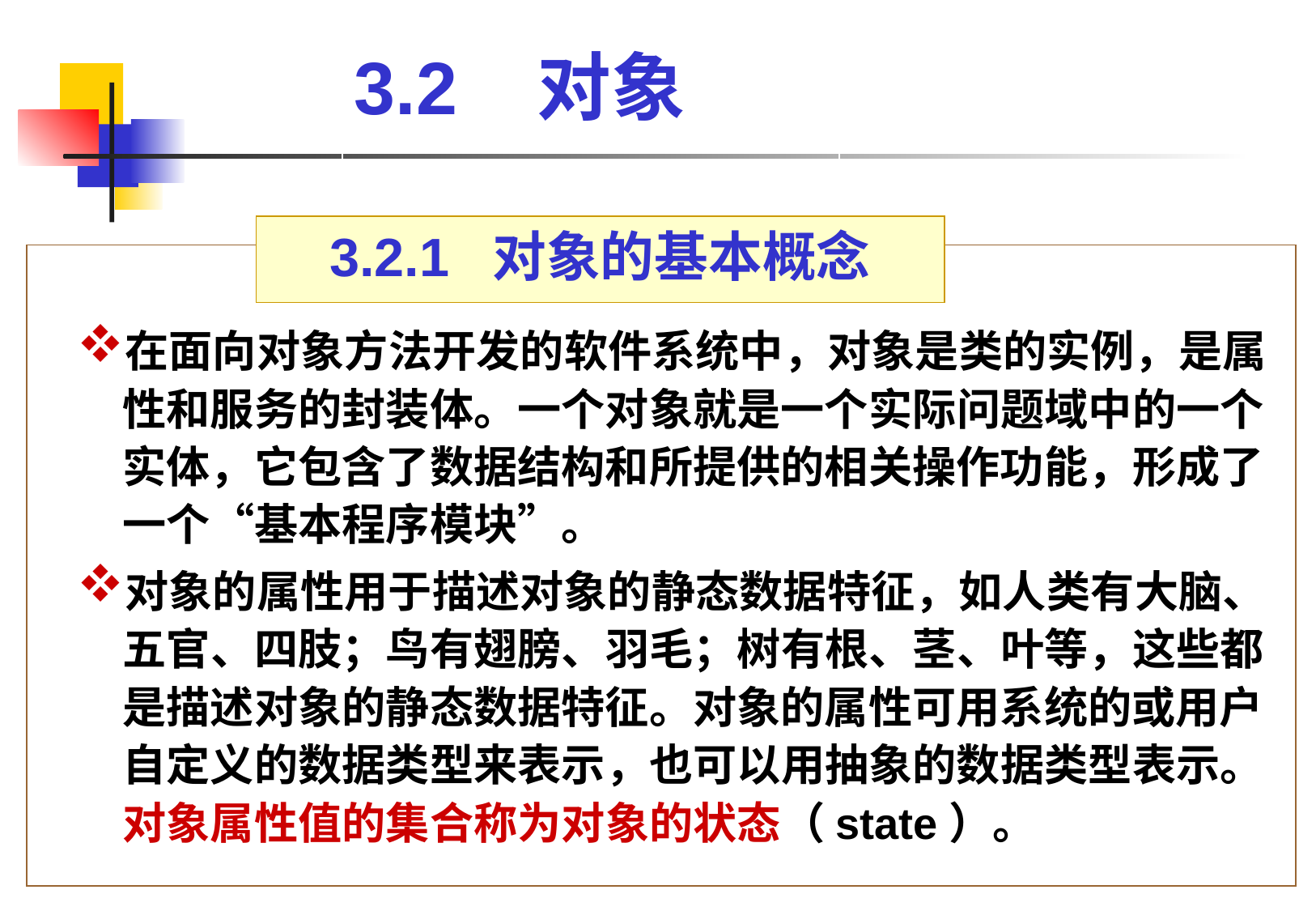

# 3.2   对象
3.2.1  对象的基本概念

在面向对象方法开发的软件系统中，对象是类的实例，是属性和服务的封装体。一个对象就是一个实际问题域中的一个实体，它包含了数据结构和所提供的相关操作功能，形成了一个“基本程序模块”。
对象的属性用于描述对象的静态数据特征，如人类有大脑、五官、四肢；鸟有翅膀、羽毛；树有根、茎、叶等，这些都是描述对象的静态数据特征。对象的属性可用系统的或用户自定义的数据类型来表示，也可以用抽象的数据类型表示。对象属性值的集合称为对象的状态（state）。